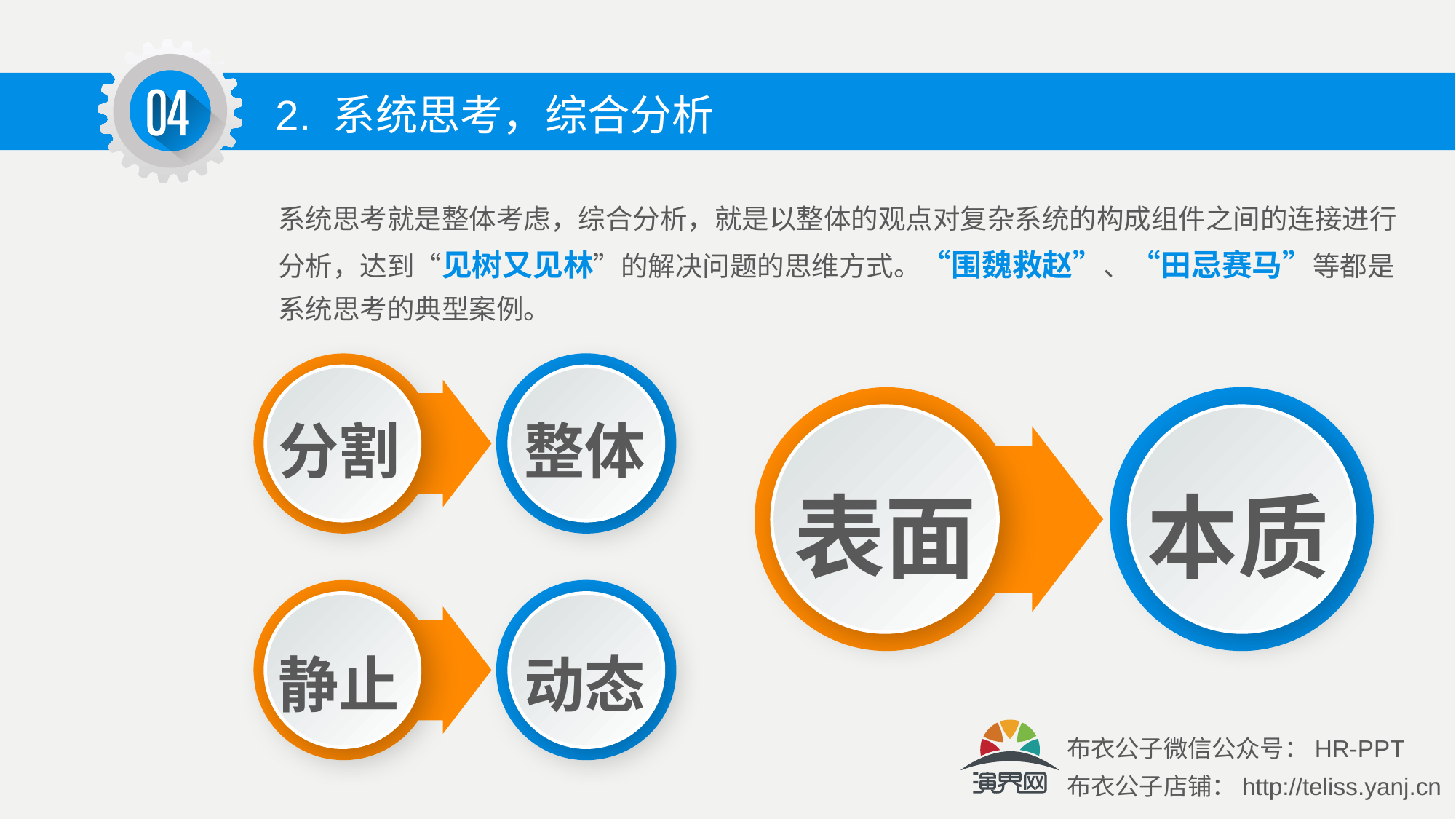

2. 系统思考，综合分析
系统思考就是整体考虑，综合分析，就是以整体的观点对复杂系统的构成组件之间的连接进行分析，达到“见树又见林”的解决问题的思维方式。“围魏救赵”、“田忌赛马”等都是系统思考的典型案例。

分割
整体
表面
本质

静止
动态